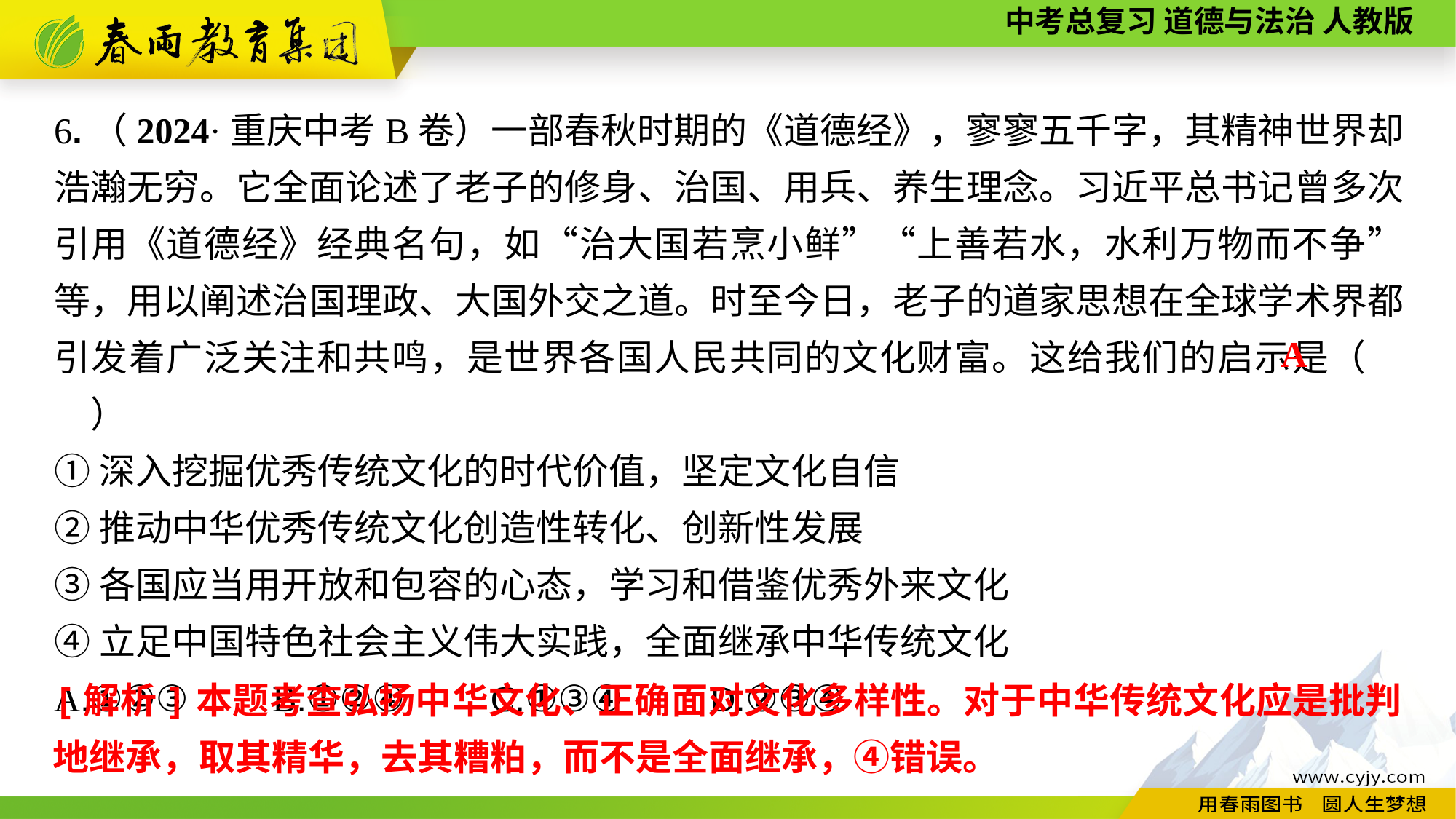

6.（2024·重庆中考B卷）一部春秋时期的《道德经》，寥寥五千字，其精神世界却浩瀚无穷。它全面论述了老子的修身、治国、用兵、养生理念。习近平总书记曾多次引用《道德经》经典名句，如“治大国若烹小鲜”“上善若水，水利万物而不争”等，用以阐述治国理政、大国外交之道。时至今日，老子的道家思想在全球学术界都引发着广泛关注和共鸣，是世界各国人民共同的文化财富。这给我们的启示是（　　）
①深入挖掘优秀传统文化的时代价值，坚定文化自信
②推动中华优秀传统文化创造性转化、创新性发展
③各国应当用开放和包容的心态，学习和借鉴优秀外来文化
④立足中国特色社会主义伟大实践，全面继承中华传统文化
A.①②③	B.①②④	C.①③④	D.②③④
A
[解析]本题考查弘扬中华文化、正确面对文化多样性。对于中华传统文化应是批判地继承，取其精华，去其糟粕，而不是全面继承，④错误。